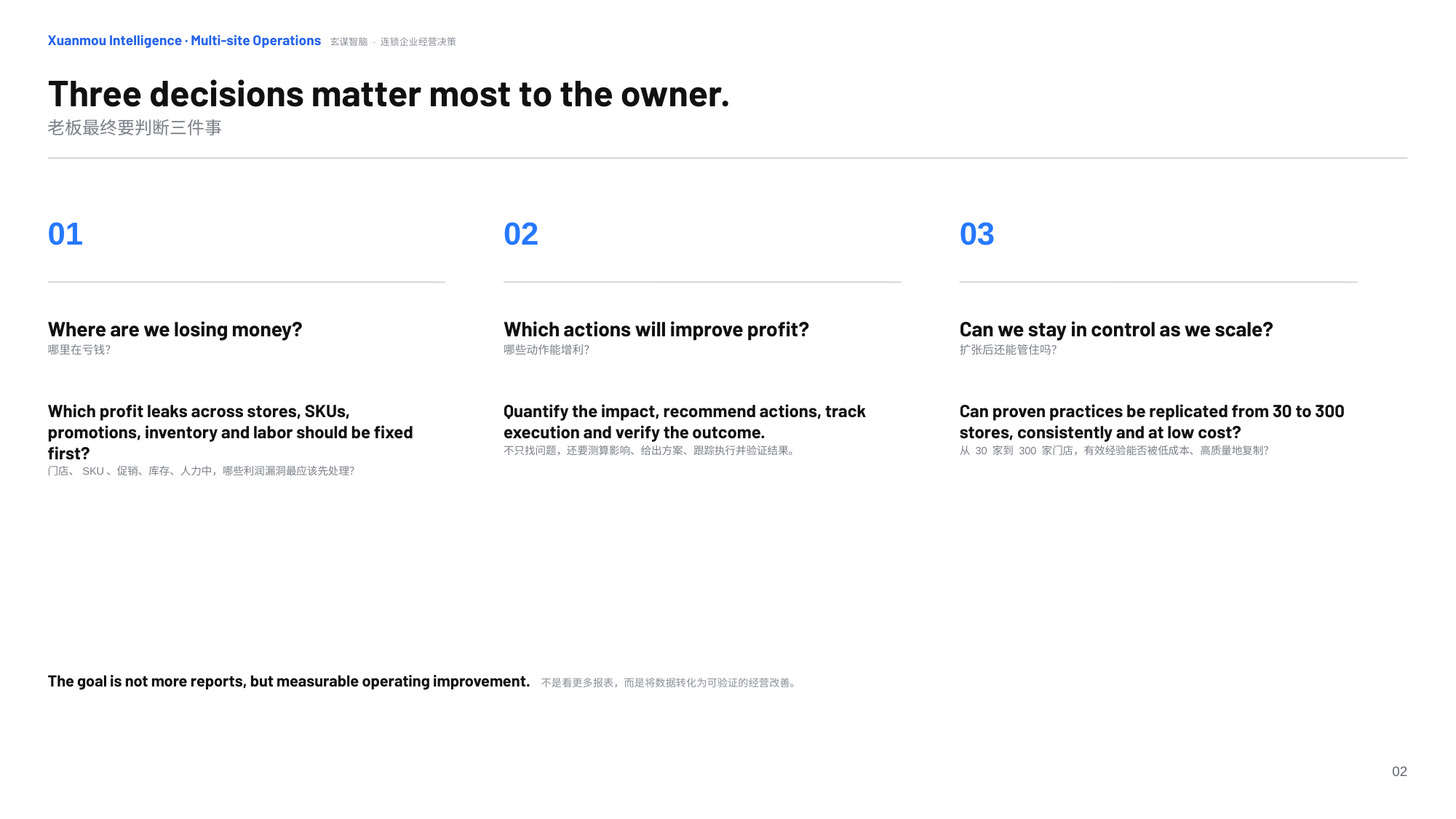

Xuanmou Intelligence · Multi-site Operations  玄谋智脑 · 连锁企业经营决策
Three decisions matter most to the owner.
老板最终要判断三件事

01
02
03

Where are we losing money?
哪里在亏钱？
Which actions will improve profit?
哪些动作能增利？
Can we stay in control as we scale?
扩张后还能管住吗？
Which profit leaks across stores, SKUs, promotions, inventory and labor should be fixed first?
门店、SKU、促销、库存、人力中，哪些利润漏洞最应该先处理？
Quantify the impact, recommend actions, track execution and verify the outcome.
不只找问题，还要测算影响、给出方案、跟踪执行并验证结果。
Can proven practices be replicated from 30 to 300 stores, consistently and at low cost?
从 30 家到 300 家门店，有效经验能否被低成本、高质量地复制？
The goal is not more reports, but measurable operating improvement.  不是看更多报表，而是将数据转化为可验证的经营改善。
02